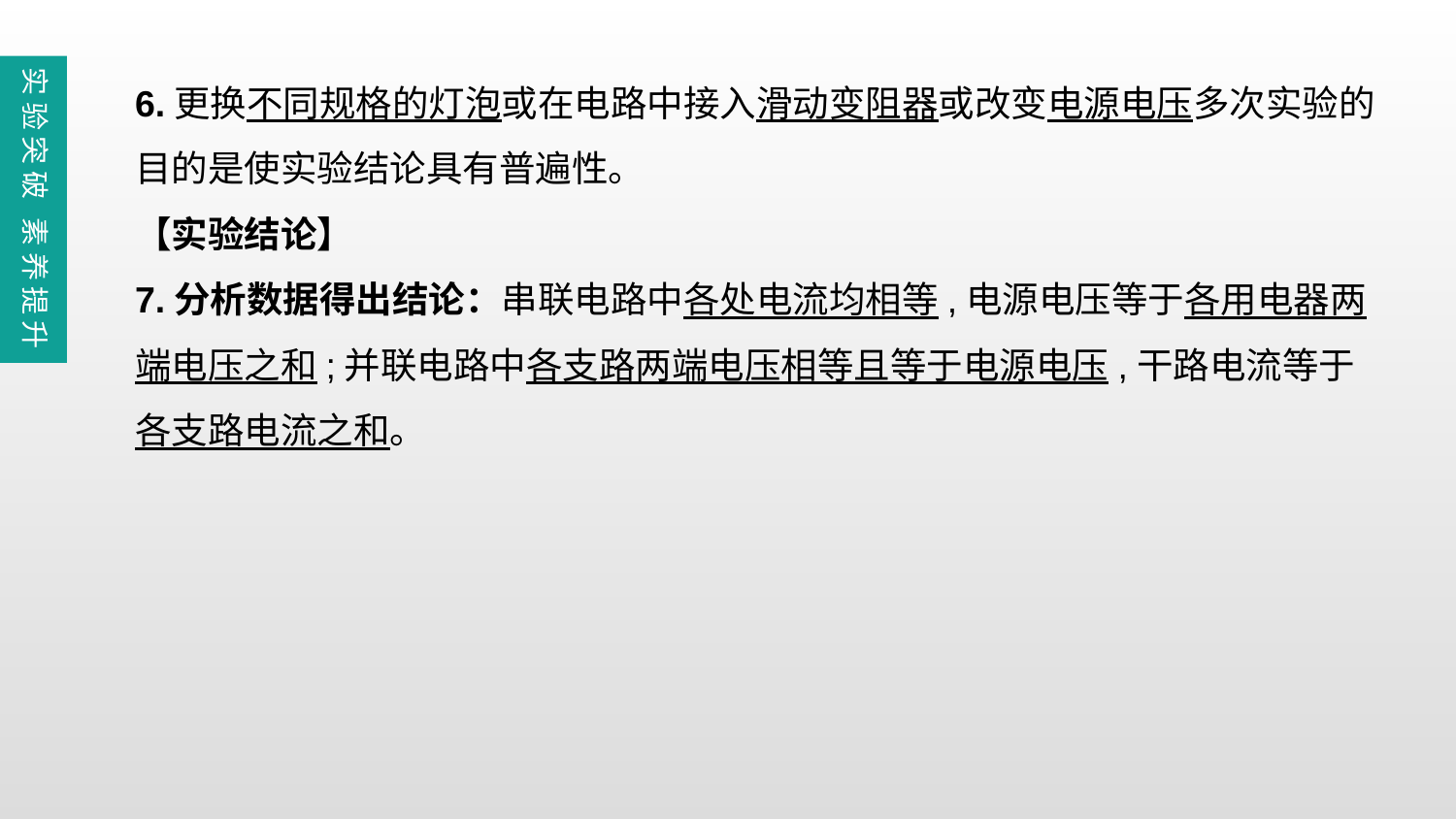

6.更换不同规格的灯泡或在电路中接入滑动变阻器或改变电源电压多次实验的目的是使实验结论具有普遍性。
【实验结论】
7.分析数据得出结论：串联电路中各处电流均相等,电源电压等于各用电器两端电压之和;并联电路中各支路两端电压相等且等于电源电压,干路电流等于各支路电流之和。

实验突破 素养提升